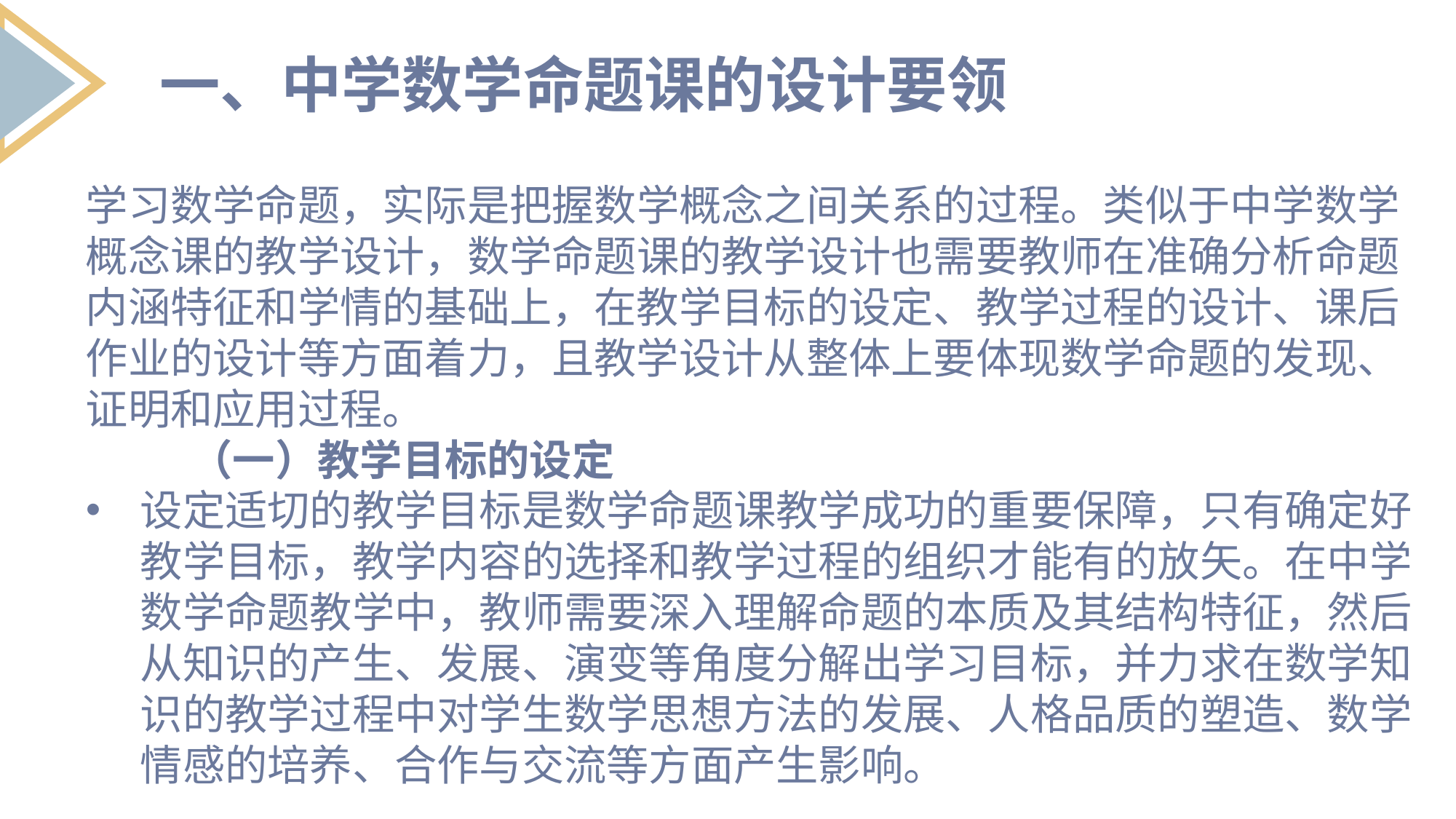

一、中学数学命题课的设计要领

学习数学命题，实际是把握数学概念之间关系的过程。类似于中学数学概念课的教学设计，数学命题课的教学设计也需要教师在准确分析命题内涵特征和学情的基础上，在教学目标的设定、教学过程的设计、课后作业的设计等方面着力，且教学设计从整体上要体现数学命题的发现、证明和应用过程。
          （一）教学目标的设定
设定适切的教学目标是数学命题课教学成功的重要保障，只有确定好教学目标，教学内容的选择和教学过程的组织才能有的放矢。在中学数学命题教学中，教师需要深入理解命题的本质及其结构特征，然后从知识的产生、发展、演变等角度分解出学习目标，并力求在数学知识的教学过程中对学生数学思想方法的发展、人格品质的塑造、数学情感的培养、合作与交流等方面产生影响。